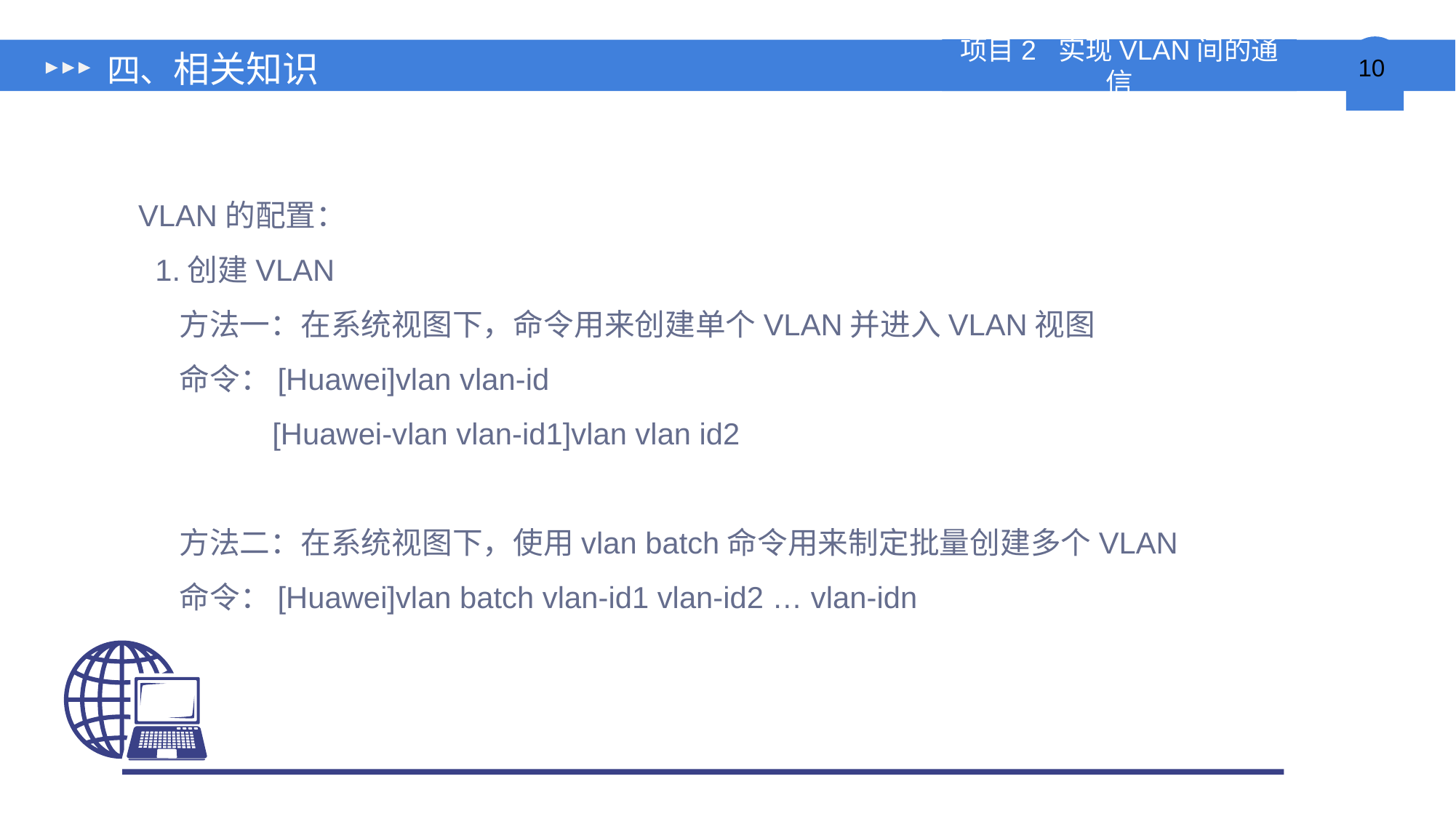

# 四、相关知识
VLAN的配置：
  1.创建VLAN
     方法一：在系统视图下，命令用来创建单个VLAN并进入VLAN视图
     命令：[Huawei]vlan vlan-id
                [Huawei-vlan vlan-id1]vlan vlan id2

     方法二：在系统视图下，使用vlan batch命令用来制定批量创建多个VLAN
     命令：[Huawei]vlan batch vlan-id1 vlan-id2 … vlan-idn